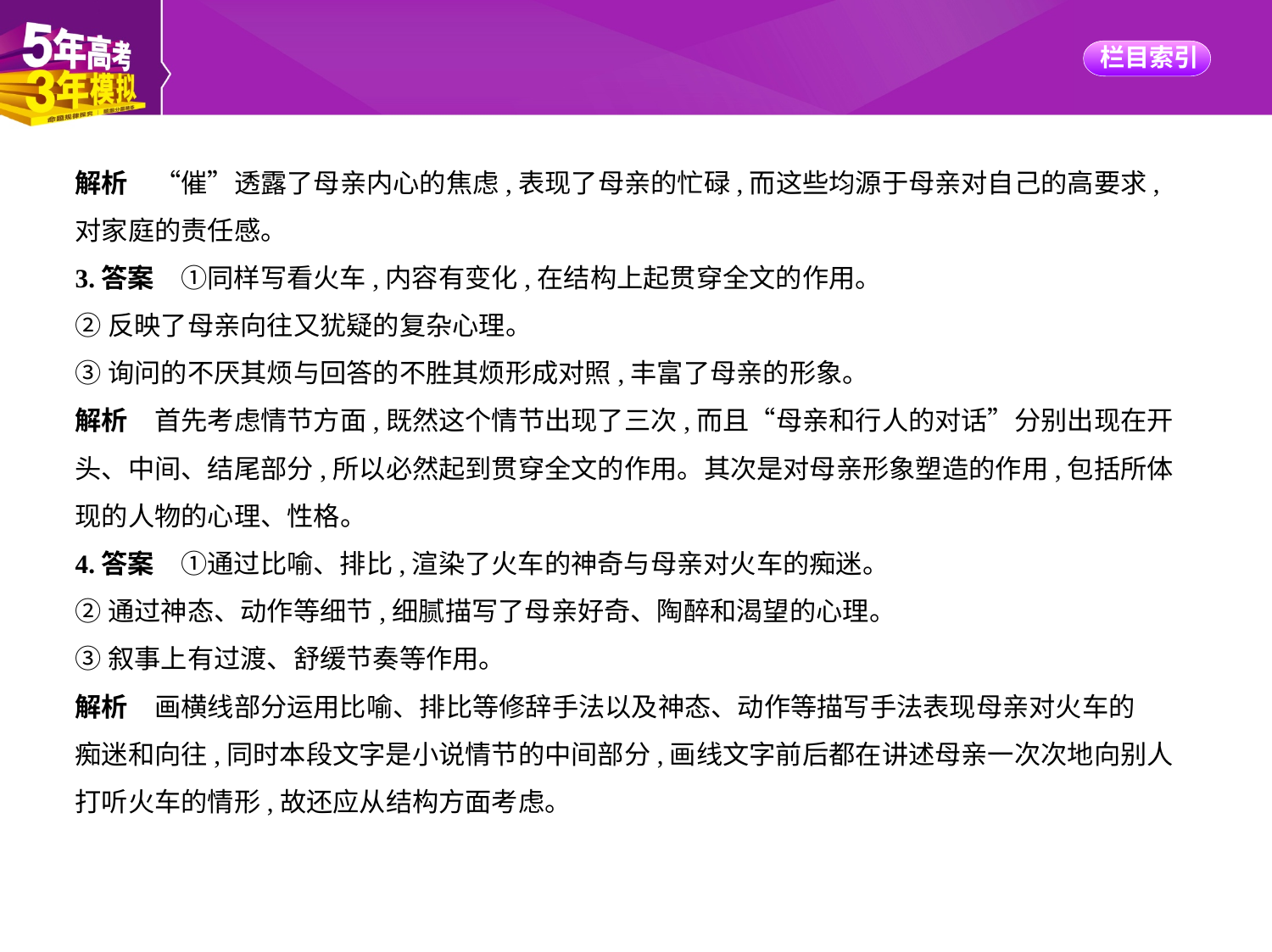

解析　“催”透露了母亲内心的焦虑,表现了母亲的忙碌,而这些均源于母亲对自己的高要求,
对家庭的责任感。
3.答案　①同样写看火车,内容有变化,在结构上起贯穿全文的作用。
②反映了母亲向往又犹疑的复杂心理。
③询问的不厌其烦与回答的不胜其烦形成对照,丰富了母亲的形象。
解析　首先考虑情节方面,既然这个情节出现了三次,而且“母亲和行人的对话”分别出现在开
头、中间、结尾部分,所以必然起到贯穿全文的作用。其次是对母亲形象塑造的作用,包括所体
现的人物的心理、性格。
4.答案　①通过比喻、排比,渲染了火车的神奇与母亲对火车的痴迷。
②通过神态、动作等细节,细腻描写了母亲好奇、陶醉和渴望的心理。
③叙事上有过渡、舒缓节奏等作用。
解析　画横线部分运用比喻、排比等修辞手法以及神态、动作等描写手法表现母亲对火车的
痴迷和向往,同时本段文字是小说情节的中间部分,画线文字前后都在讲述母亲一次次地向别人
打听火车的情形,故还应从结构方面考虑。